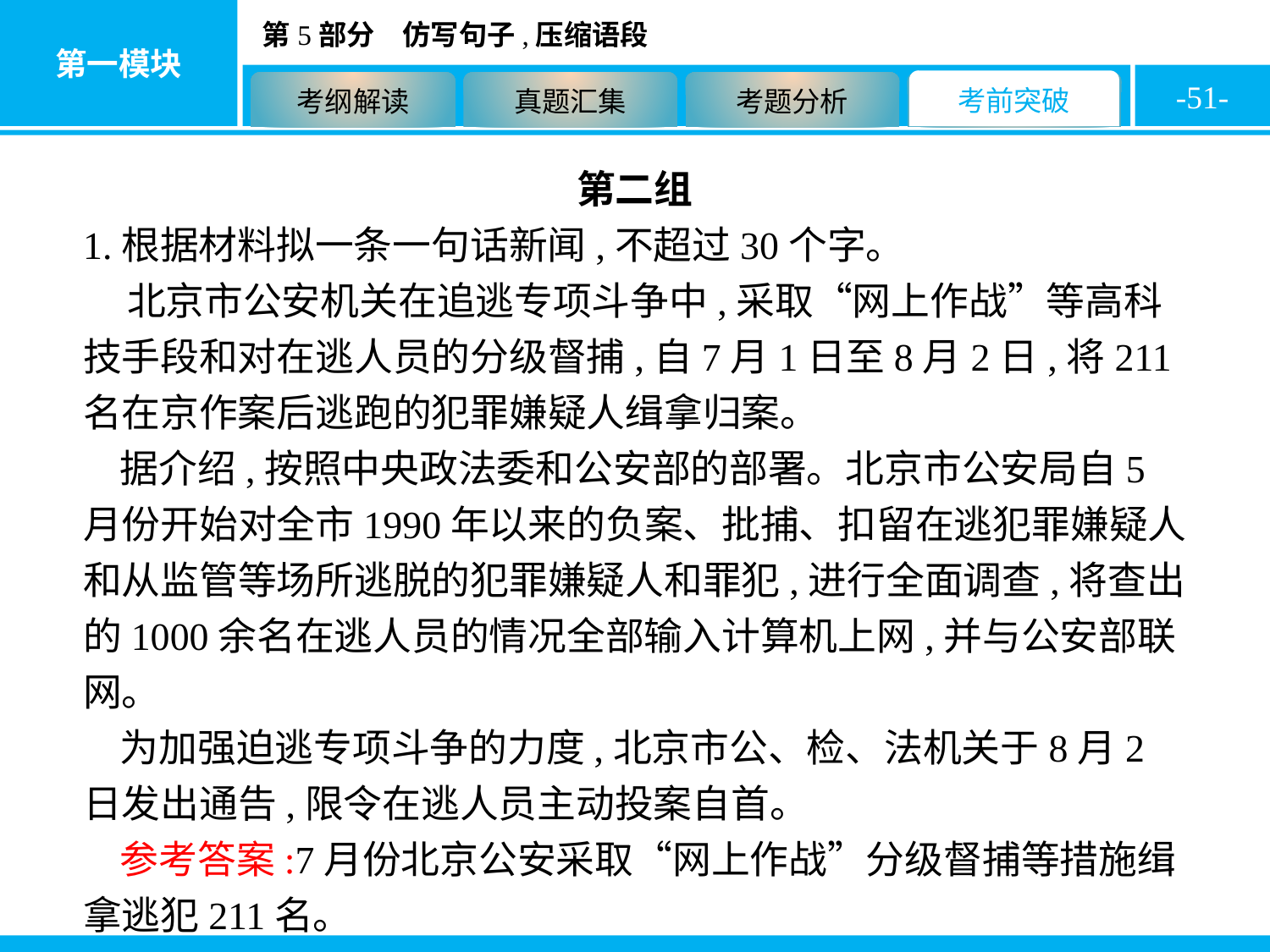

-51-
第二组
1.根据材料拟一条一句话新闻,不超过30个字。
    北京市公安机关在追逃专项斗争中,采取“网上作战”等高科技手段和对在逃人员的分级督捕,自7月1日至8月2日,将211名在京作案后逃跑的犯罪嫌疑人缉拿归案。
据介绍,按照中央政法委和公安部的部署。北京市公安局自5月份开始对全市1990年以来的负案、批捕、扣留在逃犯罪嫌疑人和从监管等场所逃脱的犯罪嫌疑人和罪犯,进行全面调查,将查出的1000余名在逃人员的情况全部输入计算机上网,并与公安部联网。
为加强迫逃专项斗争的力度,北京市公、检、法机关于8月2日发出通告,限令在逃人员主动投案自首。
参考答案:7月份北京公安采取“网上作战”分级督捕等措施缉拿逃犯211名。